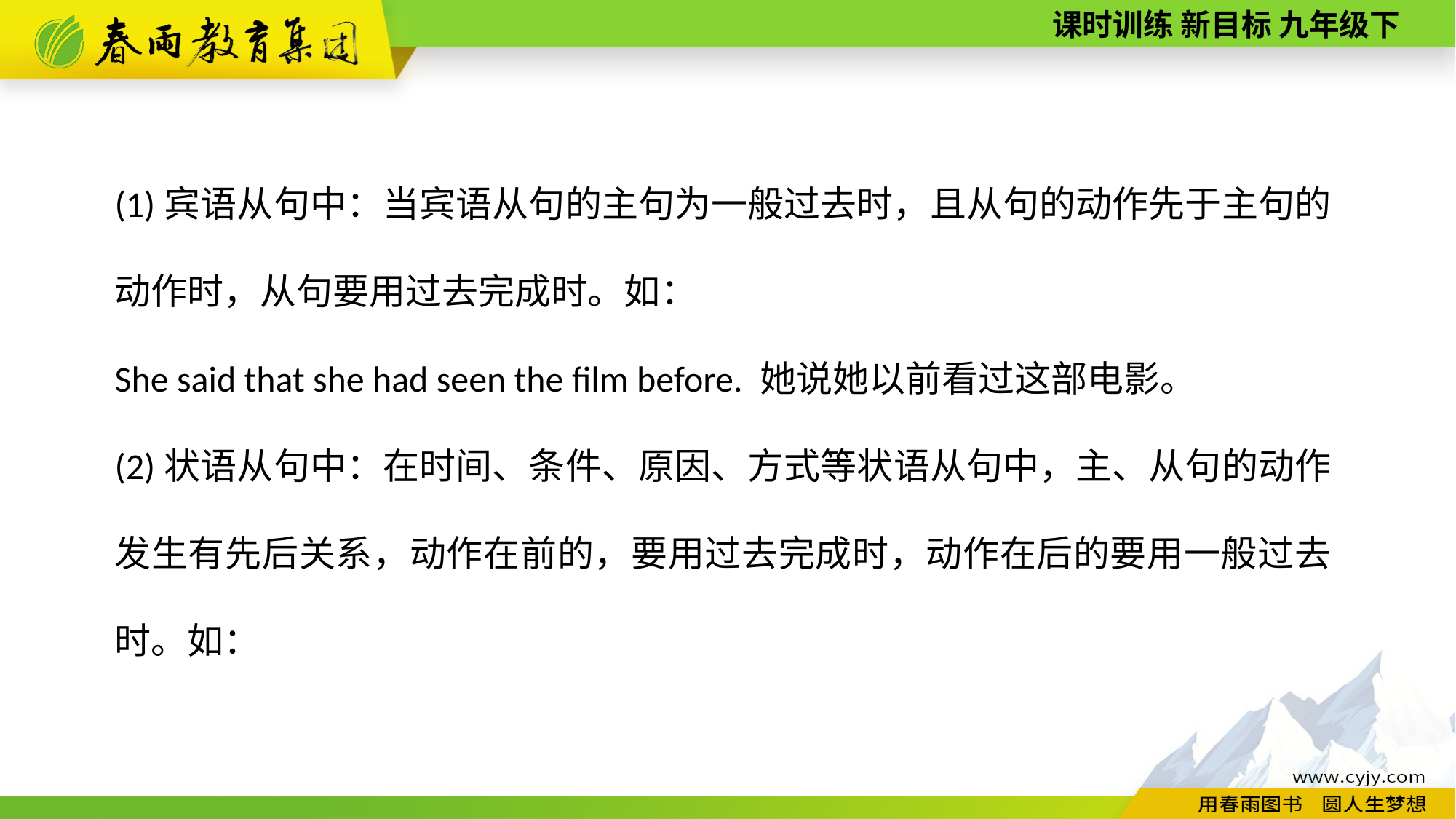

(1)宾语从句中：当宾语从句的主句为一般过去时，且从句的动作先于主句的动作时，从句要用过去完成时。如：
She said that she had seen the film before. 她说她以前看过这部电影。
(2)状语从句中：在时间、条件、原因、方式等状语从句中，主、从句的动作发生有先后关系，动作在前的，要用过去完成时，动作在后的要用一般过去时。如：